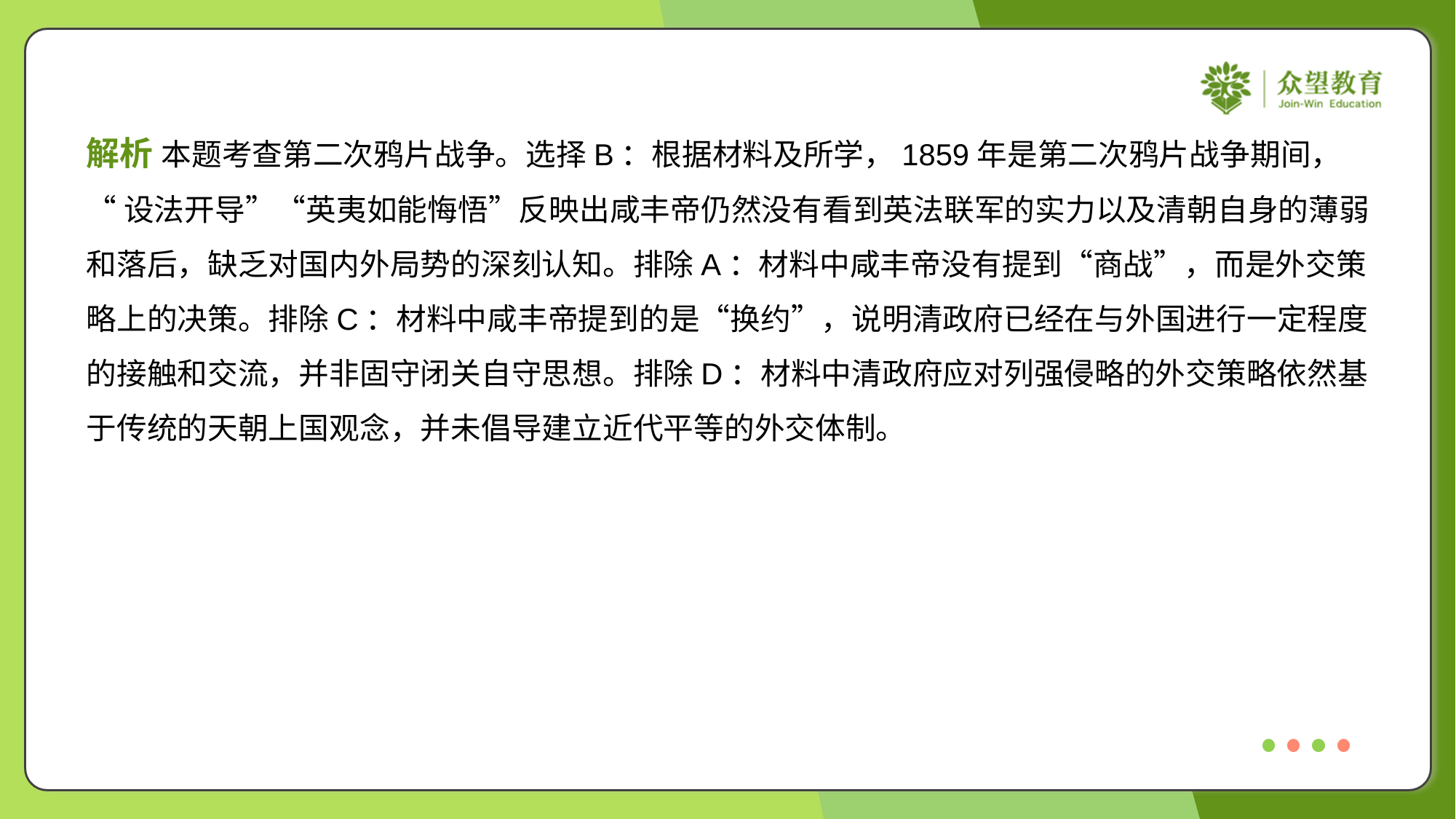

解析 本题考查第二次鸦片战争。选择B：根据材料及所学，1859年是第二次鸦片战争期间，
“设法开导”“英夷如能悔悟”反映出咸丰帝仍然没有看到英法联军的实力以及清朝自身的薄弱
和落后，缺乏对国内外局势的深刻认知。排除A：材料中咸丰帝没有提到“商战”，而是外交策
略上的决策。排除C：材料中咸丰帝提到的是“换约”，说明清政府已经在与外国进行一定程度
的接触和交流，并非固守闭关自守思想。排除D：材料中清政府应对列强侵略的外交策略依然基
于传统的天朝上国观念，并未倡导建立近代平等的外交体制。